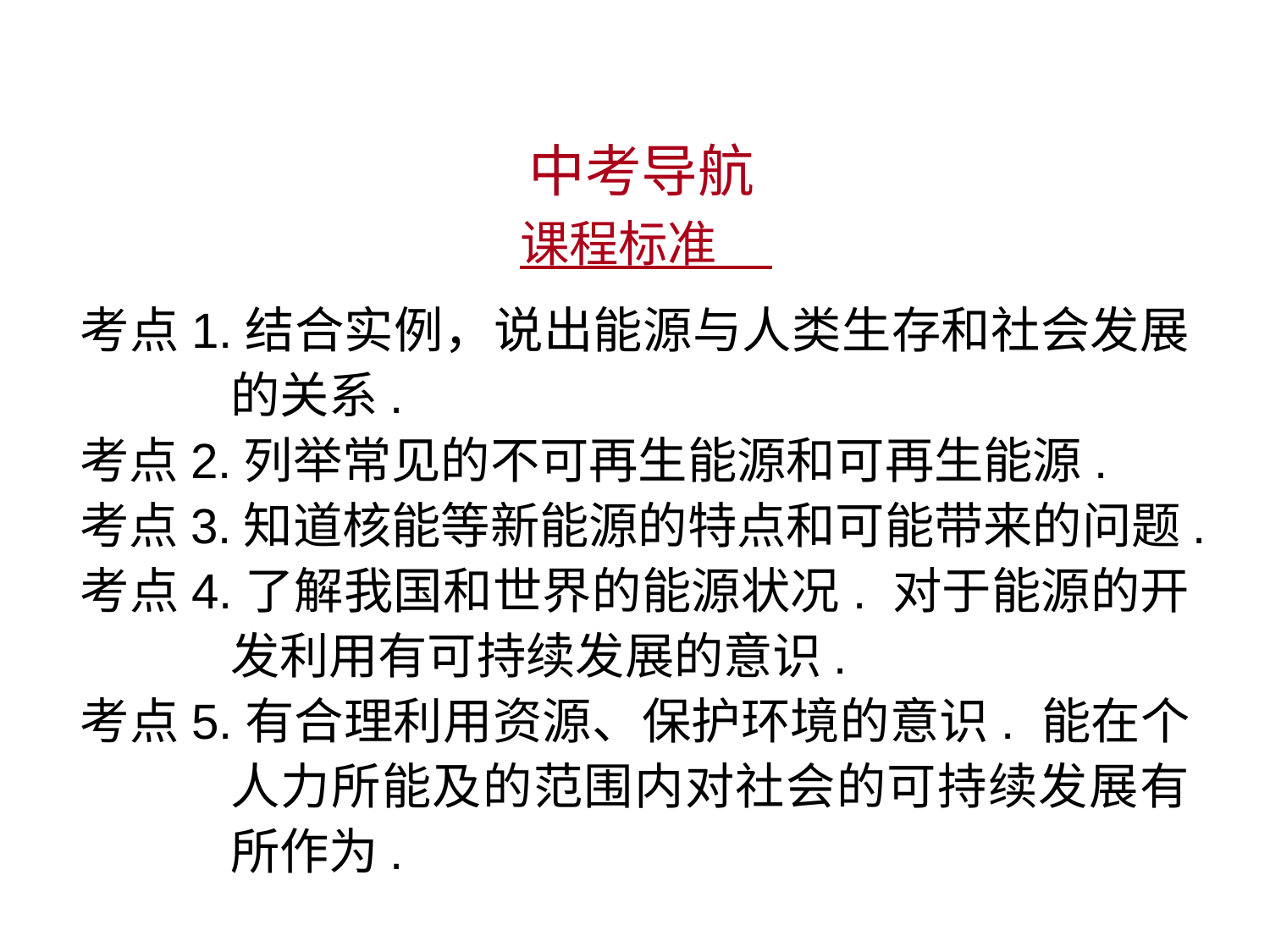

中考导航
 课程标准
考点1.结合实例，说出能源与人类生存和社会发展的关系.
考点2.列举常见的不可再生能源和可再生能源.
考点3.知道核能等新能源的特点和可能带来的问题.
考点4.了解我国和世界的能源状况. 对于能源的开发利用有可持续发展的意识.
考点5.有合理利用资源、保护环境的意识. 能在个人力所能及的范围内对社会的可持续发展有所作为.